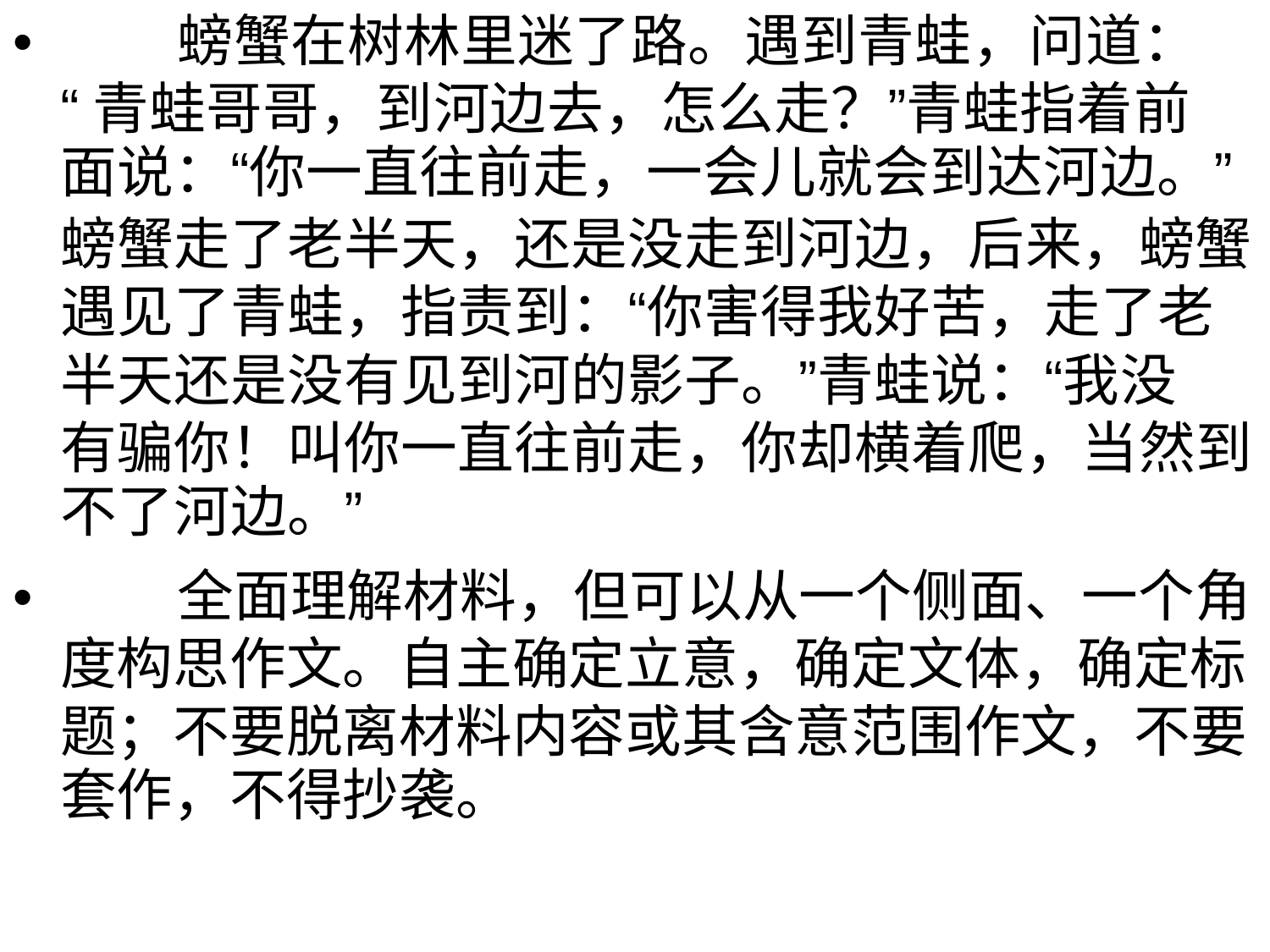

• 螃蟹在树林里迷了路。遇到青蛙，问道：
“青蛙哥哥，到河边去，怎么走？”青蛙指着前
面说：“你一直往前走，一会儿就会到达河边。”
螃蟹走了老半天，还是没走到河边，后来，螃蟹
遇见了青蛙，指责到：“你害得我好苦，走了老
半天还是没有见到河的影子。”青蛙说：“我没
有骗你！叫你一直往前走，你却横着爬，当然到
不了河边。”
• 全面理解材料，但可以从一个侧面、一个角
度构思作文。自主确定立意，确定文体，确定标
题；不要脱离材料内容或其含意范围作文，不要
套作，不得抄袭。